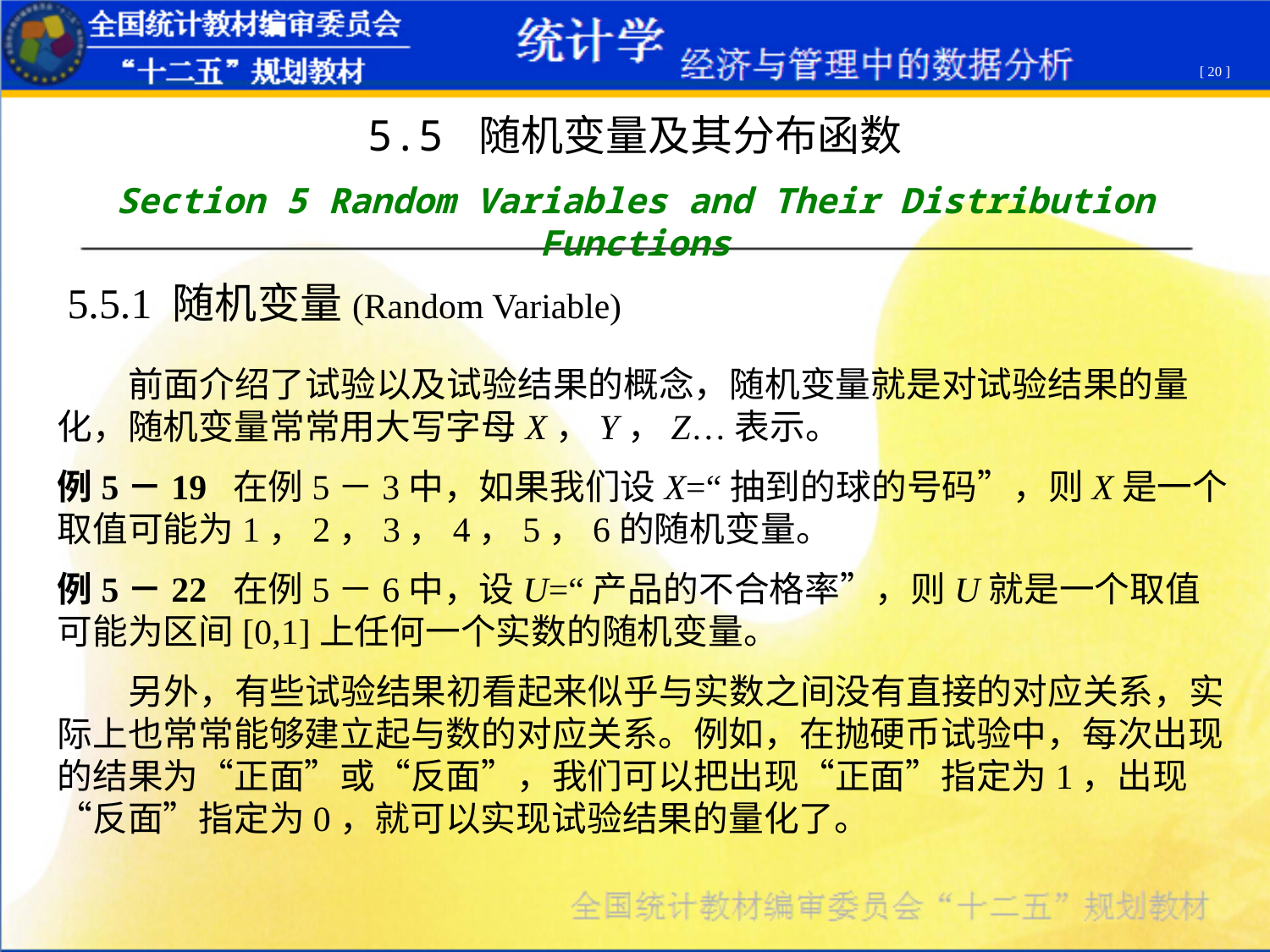

[ 20 ]
5.5 随机变量及其分布函数
Section 5 Random Variables and Their Distribution Functions
5.5.1 随机变量(Random Variable)
        前面介绍了试验以及试验结果的概念，随机变量就是对试验结果的量化，随机变量常常用大写字母X，Y，Z…表示。
例5－19  在例5－3中，如果我们设X=“抽到的球的号码”，则X是一个取值可能为1，2，3，4，5，6的随机变量。
例5－22  在例5－6中，设U=“产品的不合格率”，则U就是一个取值可能为区间[0,1]上任何一个实数的随机变量。
        另外，有些试验结果初看起来似乎与实数之间没有直接的对应关系，实际上也常常能够建立起与数的对应关系。例如，在抛硬币试验中，每次出现的结果为“正面”或“反面”，我们可以把出现“正面”指定为1，出现“反面”指定为0，就可以实现试验结果的量化了。